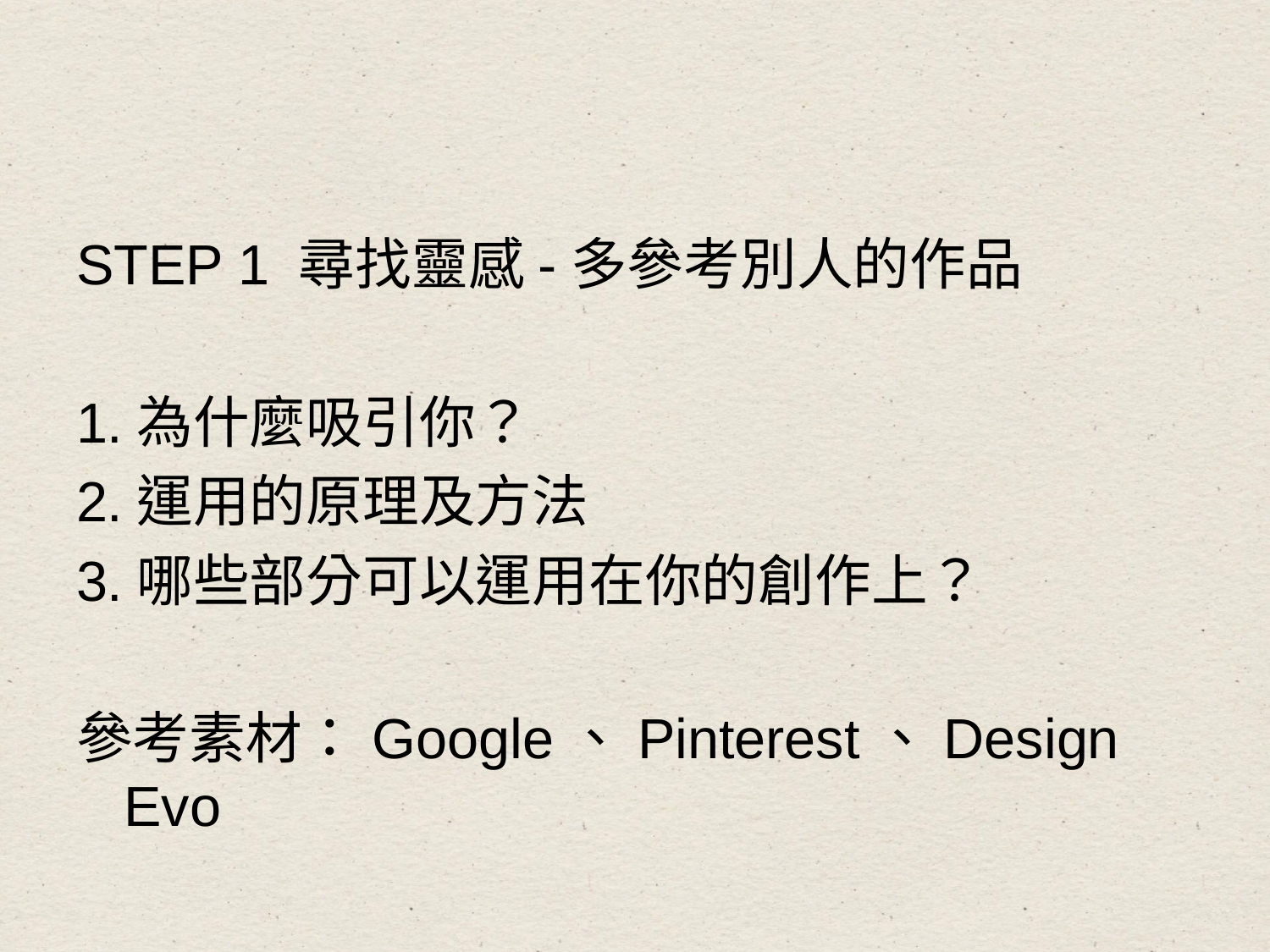

#
STEP 1 尋找靈感-多參考別人的作品

1.為什麼吸引你？
2.運用的原理及方法
3.哪些部分可以運用在你的創作上？

參考素材：Google、Pinterest、Design Evo